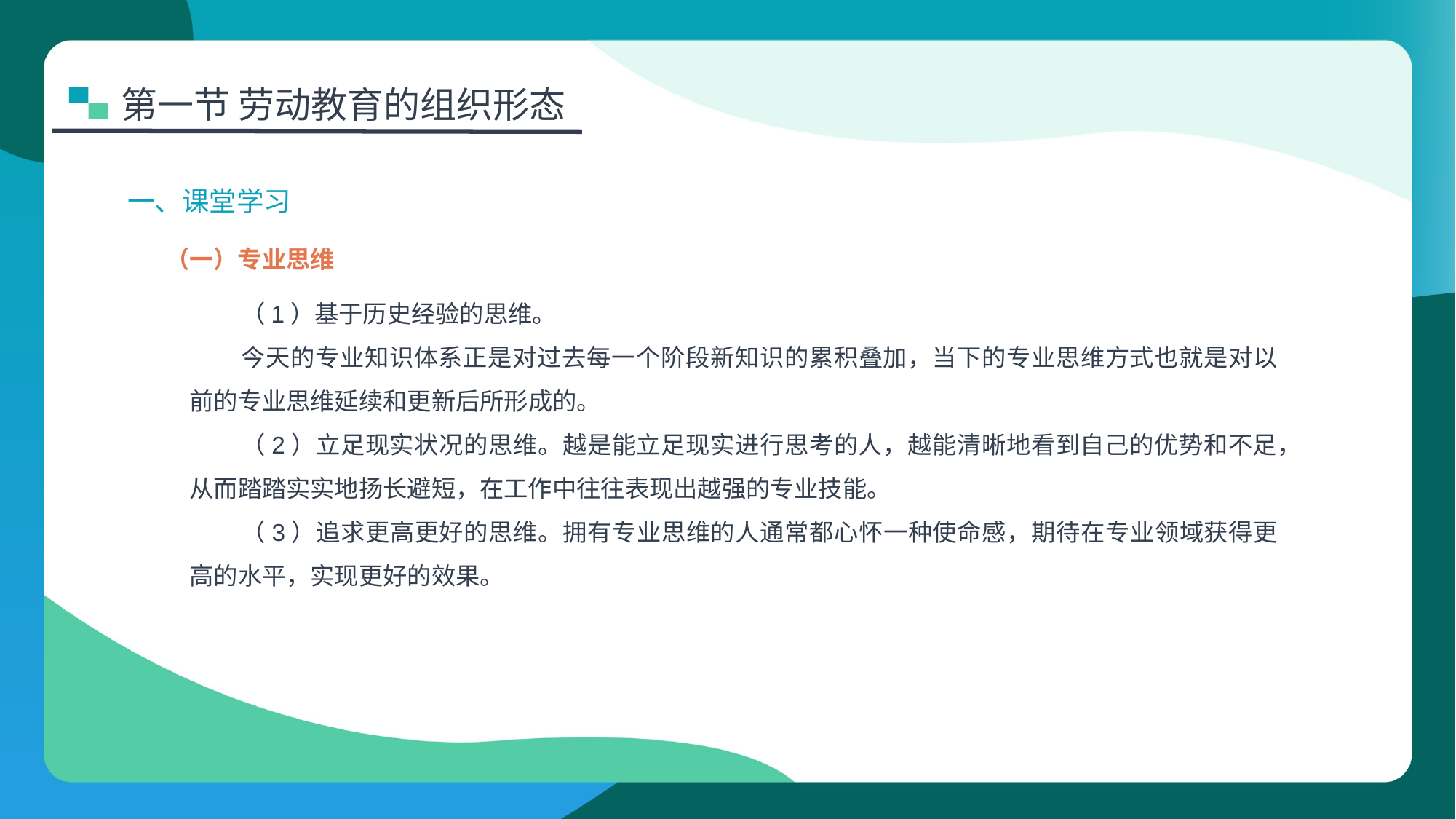

第一节 劳动教育的组织形态

一、课堂学习
（一）专业思维
（1）基于历史经验的思维。
今天的专业知识体系正是对过去每一个阶段新知识的累积叠加，当下的专业思维方式也就是对以前的专业思维延续和更新后所形成的。
（2）立足现实状况的思维。越是能立足现实进行思考的人，越能清晰地看到自己的优势和不足，从而踏踏实实地扬长避短，在工作中往往表现出越强的专业技能。
（3）追求更高更好的思维。拥有专业思维的人通常都心怀一种使命感，期待在专业领域获得更高的水平，实现更好的效果。